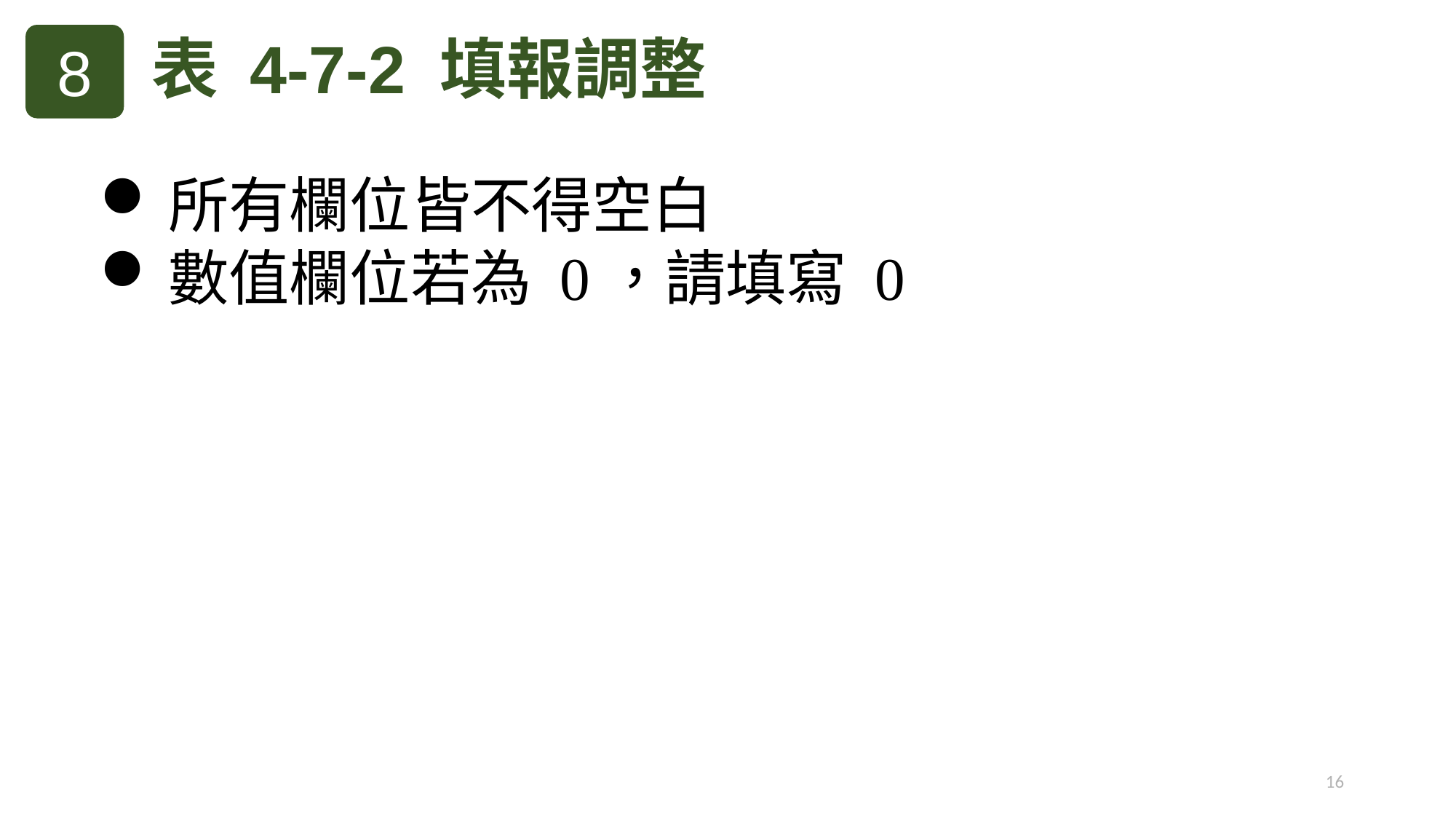

表 4-7-2 填報調整
8
所有欄位皆不得空白
數值欄位若為 0，請填寫 0
16